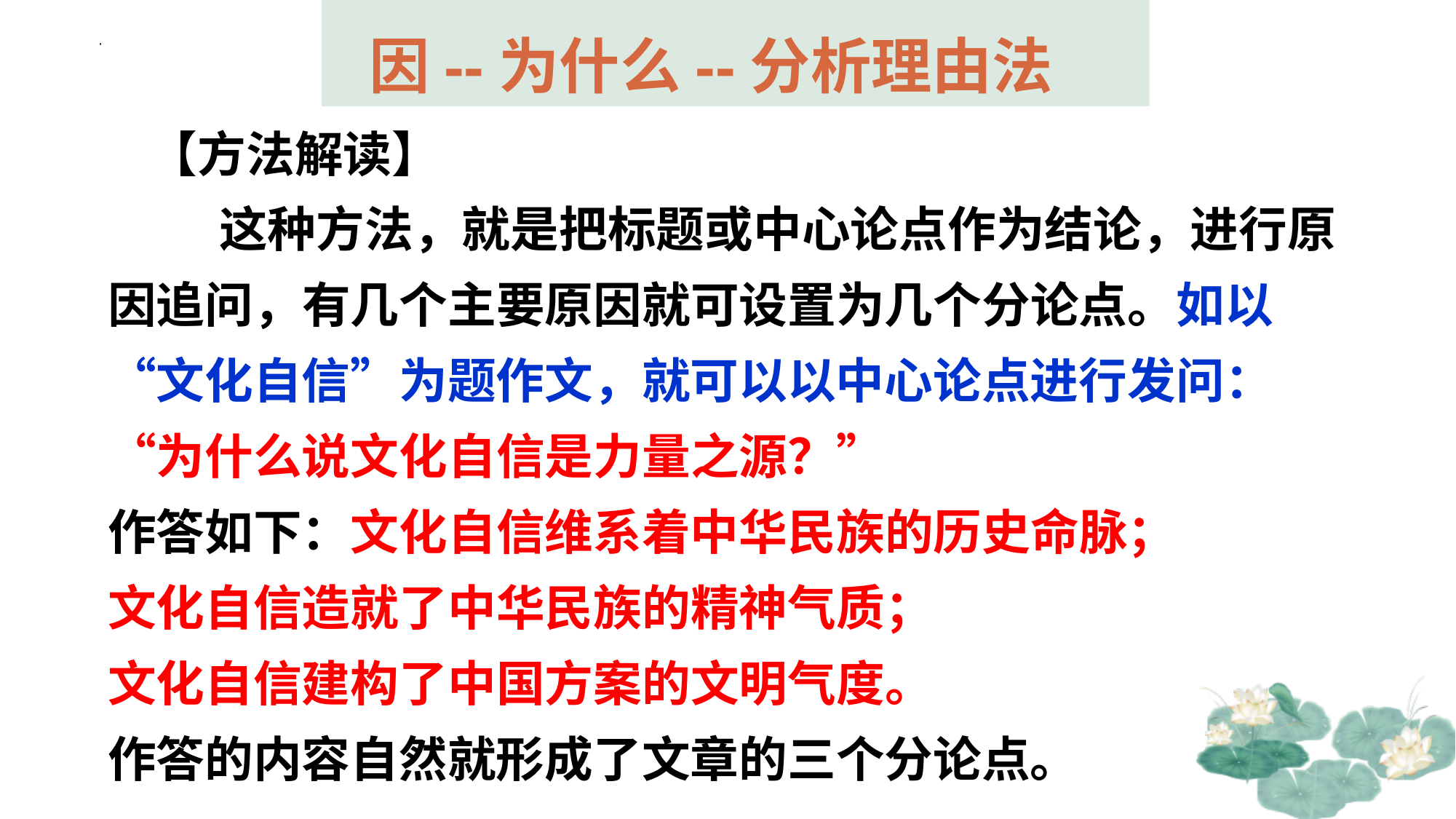

因--为什么--分析理由法

   【方法解读】
         这种方法，就是把标题或中心论点作为结论，进行原因追问，有几个主要原因就可设置为几个分论点。如以“文化自信”为题作文，就可以以中心论点进行发问：“为什么说文化自信是力量之源？”
作答如下：文化自信维系着中华民族的历史命脉；
文化自信造就了中华民族的精神气质；
文化自信建构了中国方案的文明气度。
作答的内容自然就形成了文章的三个分论点。